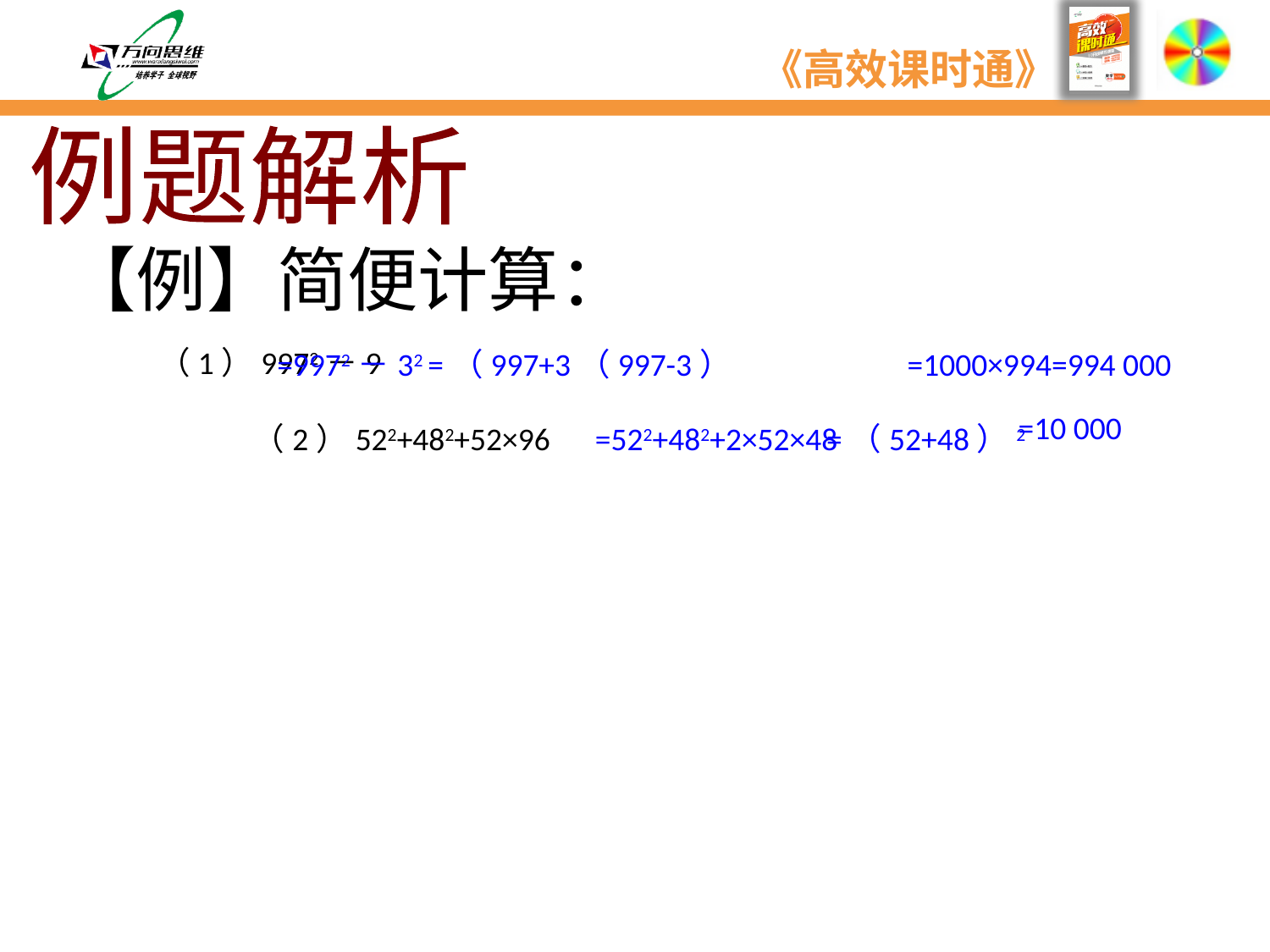

例题解析
【例】简便计算：
（1）9972－9
=9972－32
=（997+3（997-3）
=1000×994=994 000
=10 000
（2）522+482+52×96
=522+482+2×52×48
=（52+48）2